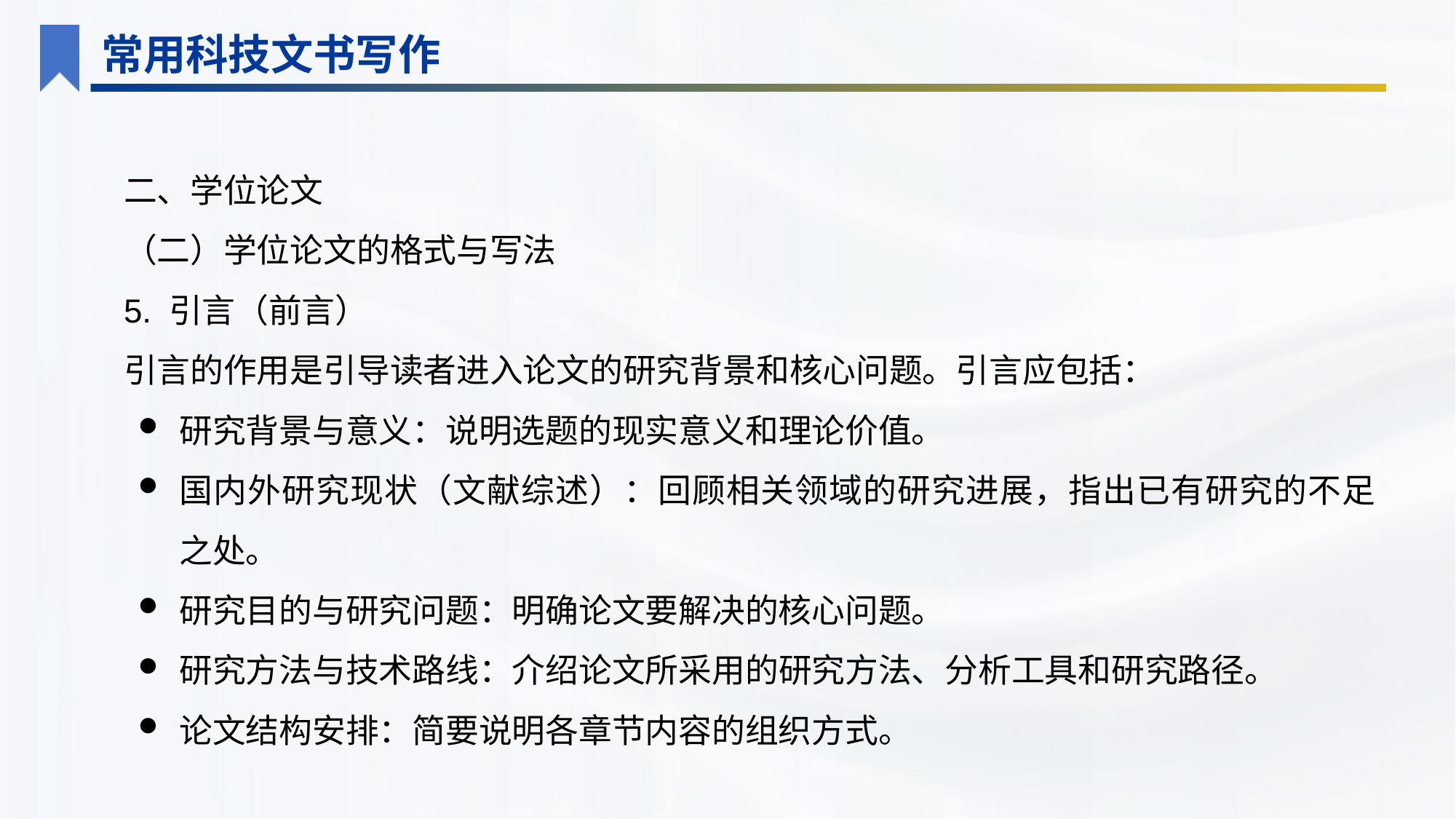

常用科技文书写作
二、学位论文
（二）学位论文的格式与写法
5. 引言（前言）
引言的作用是引导读者进入论文的研究背景和核心问题。引言应包括：
研究背景与意义：说明选题的现实意义和理论价值。
国内外研究现状（文献综述）：回顾相关领域的研究进展，指出已有研究的不足之处。
研究目的与研究问题：明确论文要解决的核心问题。
研究方法与技术路线：介绍论文所采用的研究方法、分析工具和研究路径。
论文结构安排：简要说明各章节内容的组织方式。